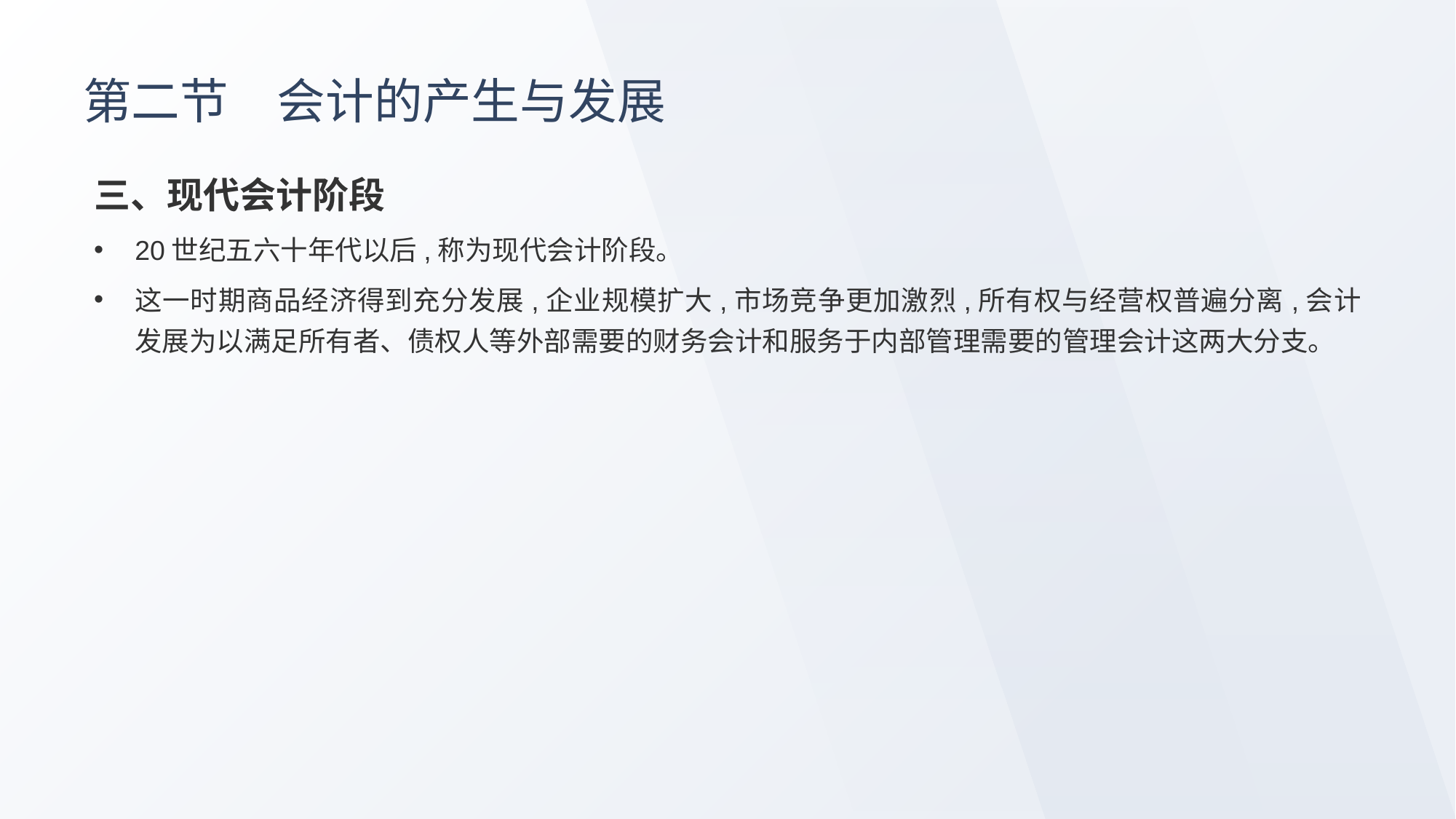

# 第二节　会计的产生与发展
三、现代会计阶段
20世纪五六十年代以后,称为现代会计阶段。
这一时期商品经济得到充分发展,企业规模扩大,市场竞争更加激烈,所有权与经营权普遍分离,会计发展为以满足所有者、债权人等外部需要的财务会计和服务于内部管理需要的管理会计这两大分支。